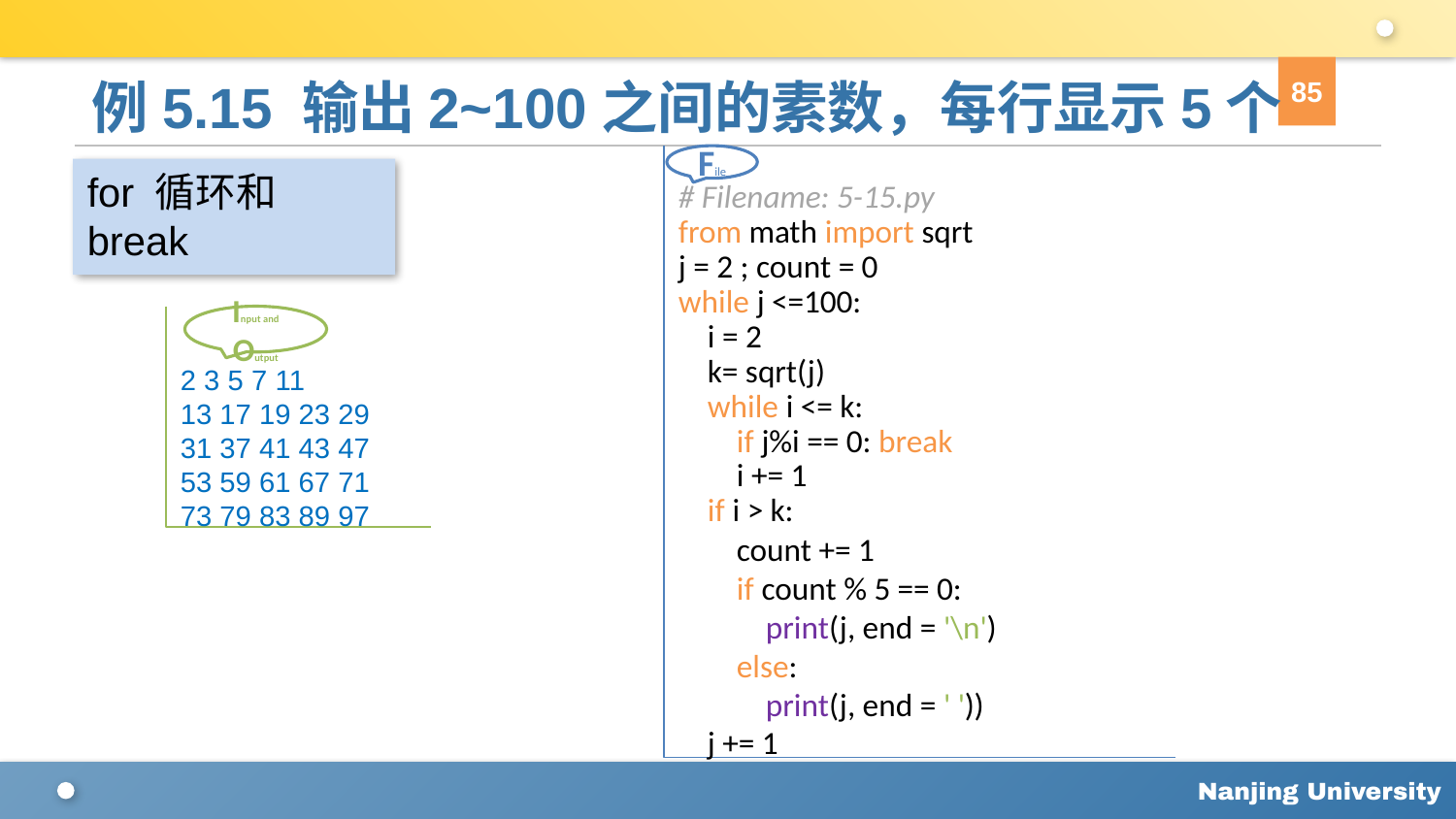

85
# 例5.15 输出2~100之间的素数，每行显示5个

# Filename: 5-15.py
from math import sqrt
j = 2 ; count = 0
while j <=100:
    i = 2
    k= sqrt(j)
    while i <= k:
        if j%i == 0: break
        i += 1
    if i > k:
        count += 1
        if count % 5 == 0:
            print(j, end = '\n')
        else:
            print(j, end = ' '))
    j += 1
File
for 循环和break

2 3 5 7 11
13 17 19 23 29
31 37 41 43 47
53 59 61 67 71
73 79 83 89 97
Input and Output